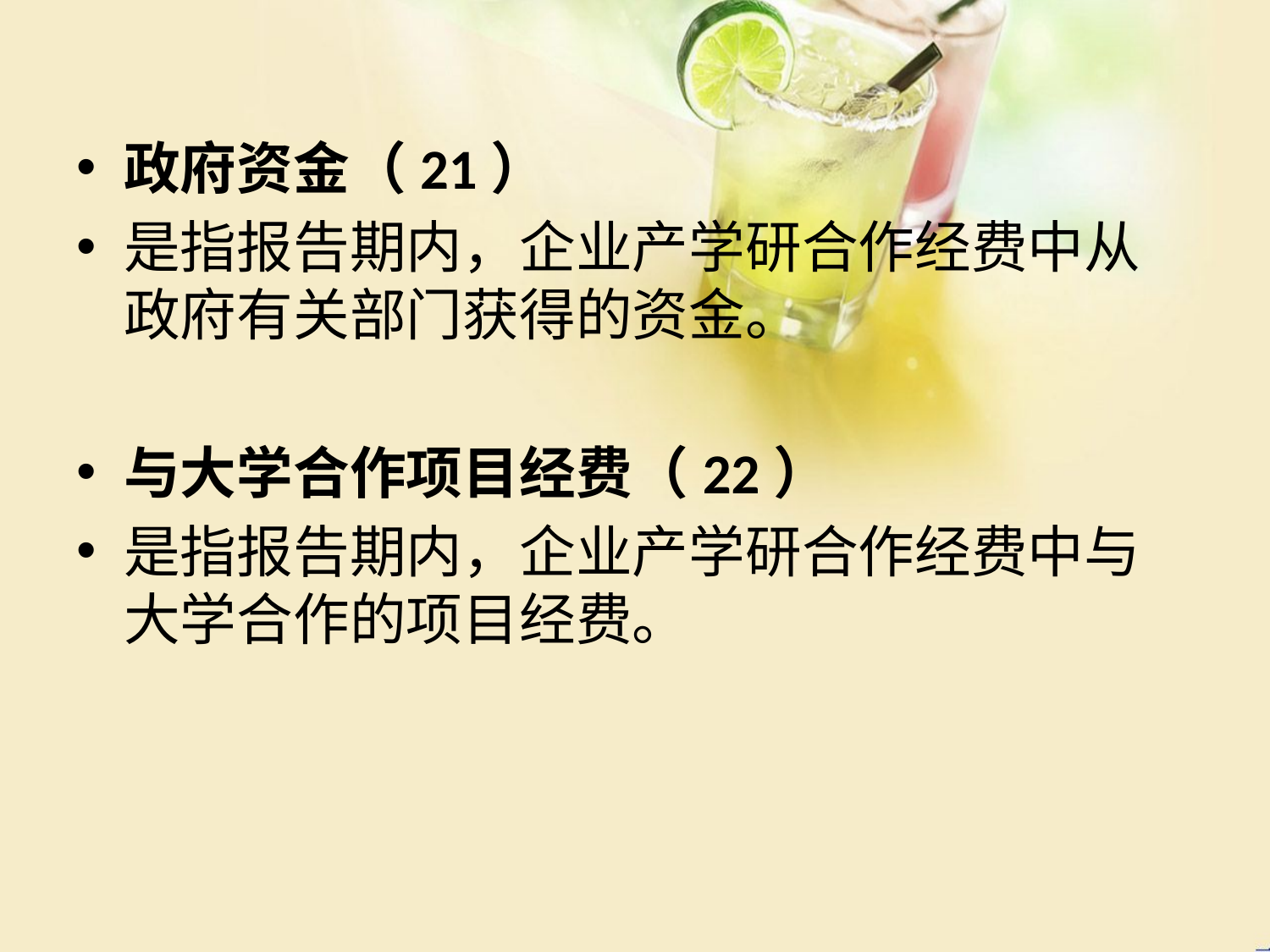

政府资金（21）
是指报告期内，企业产学研合作经费中从政府有关部门获得的资金。

与大学合作项目经费（22）
是指报告期内，企业产学研合作经费中与大学合作的项目经费。